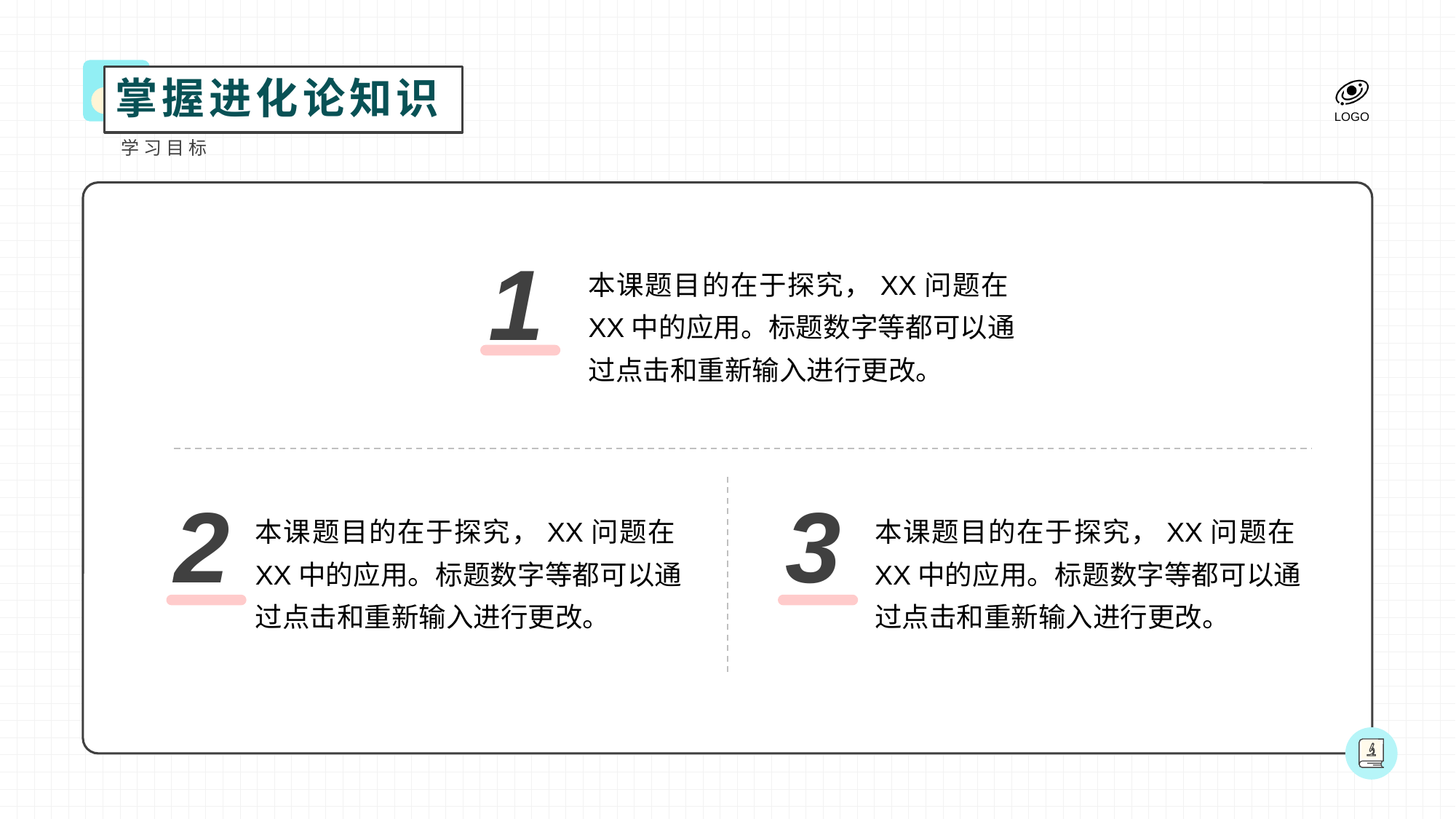

掌握进化论知识
学习目标
1
本课题目的在于探究，XX问题在XX中的应用。标题数字等都可以通过点击和重新输入进行更改。
2
3
本课题目的在于探究，XX问题在XX中的应用。标题数字等都可以通过点击和重新输入进行更改。
本课题目的在于探究，XX问题在XX中的应用。标题数字等都可以通过点击和重新输入进行更改。